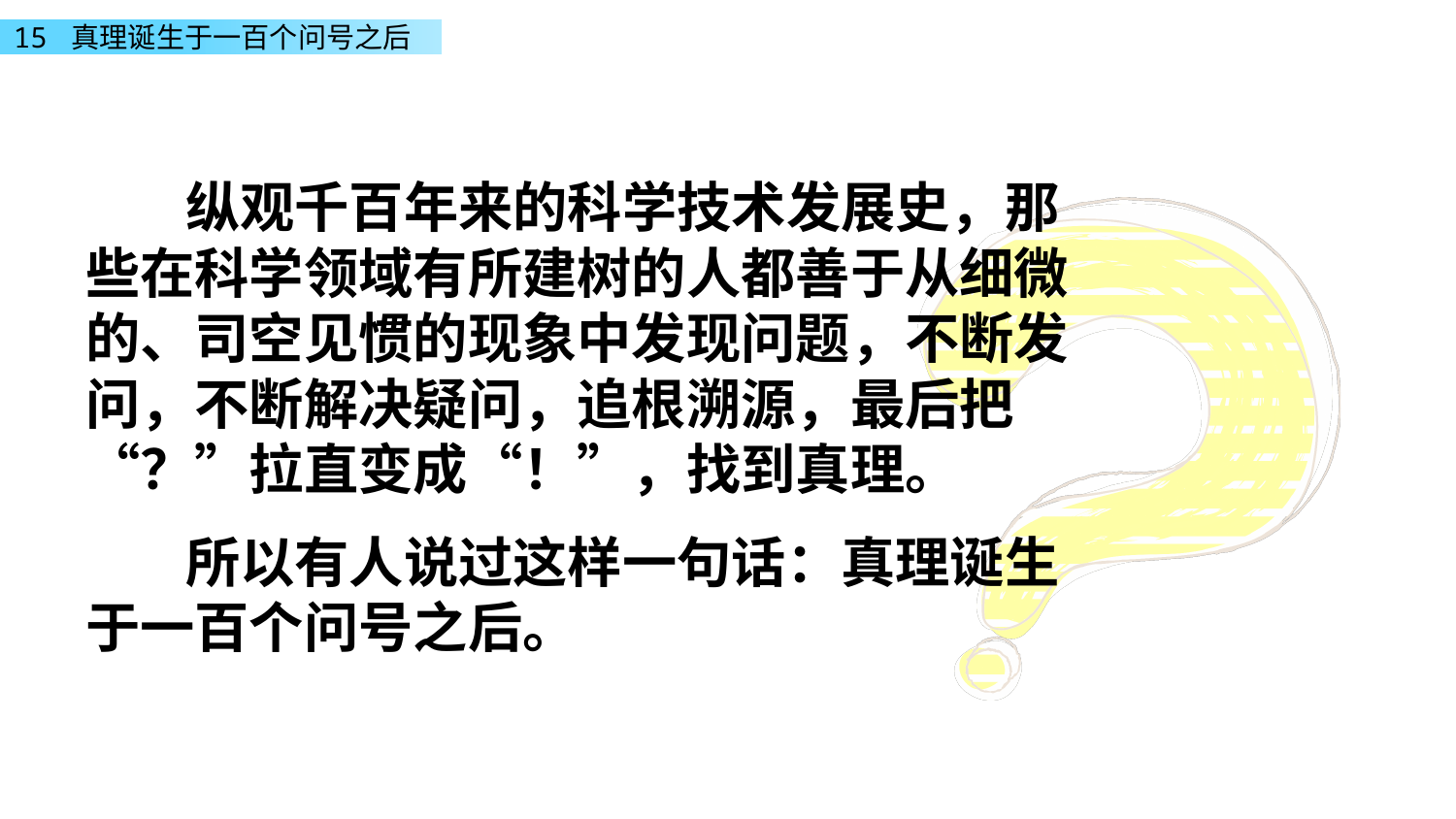

纵观千百年来的科学技术发展史，那些在科学领域有所建树的人都善于从细微的、司空见惯的现象中发现问题，不断发问，不断解决疑问，追根溯源，最后把“？”拉直变成“！”，找到真理。
所以有人说过这样一句话：真理诞生于一百个问号之后。